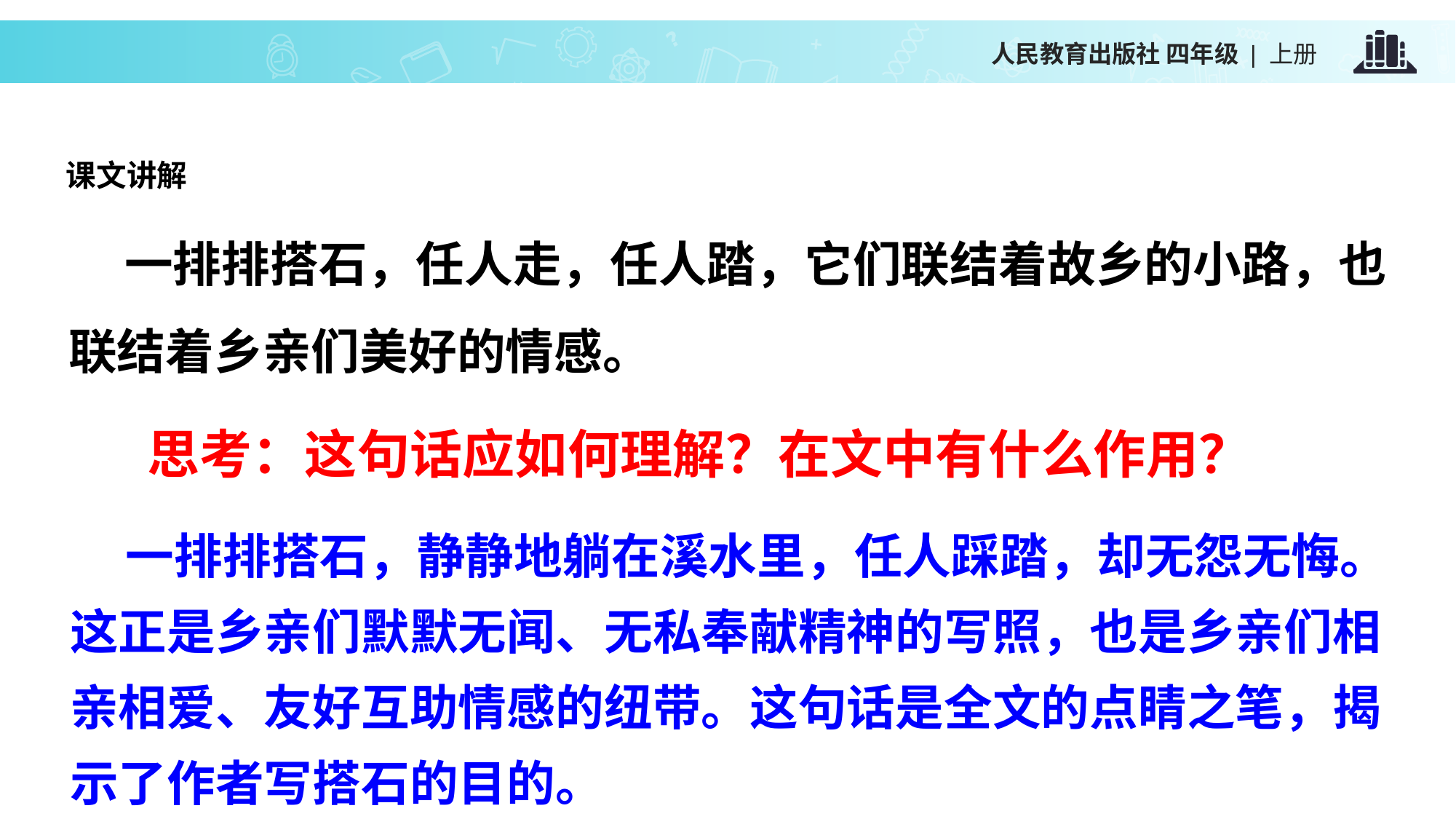

课文讲解
    一排排搭石，任人走，任人踏，它们联结着故乡的小路，也联结着乡亲们美好的情感。
思考：这句话应如何理解？在文中有什么作用？
    一排排搭石，静静地躺在溪水里，任人踩踏，却无怨无悔。这正是乡亲们默默无闻、无私奉献精神的写照，也是乡亲们相亲相爱、友好互助情感的纽带。这句话是全文的点睛之笔，揭示了作者写搭石的目的。